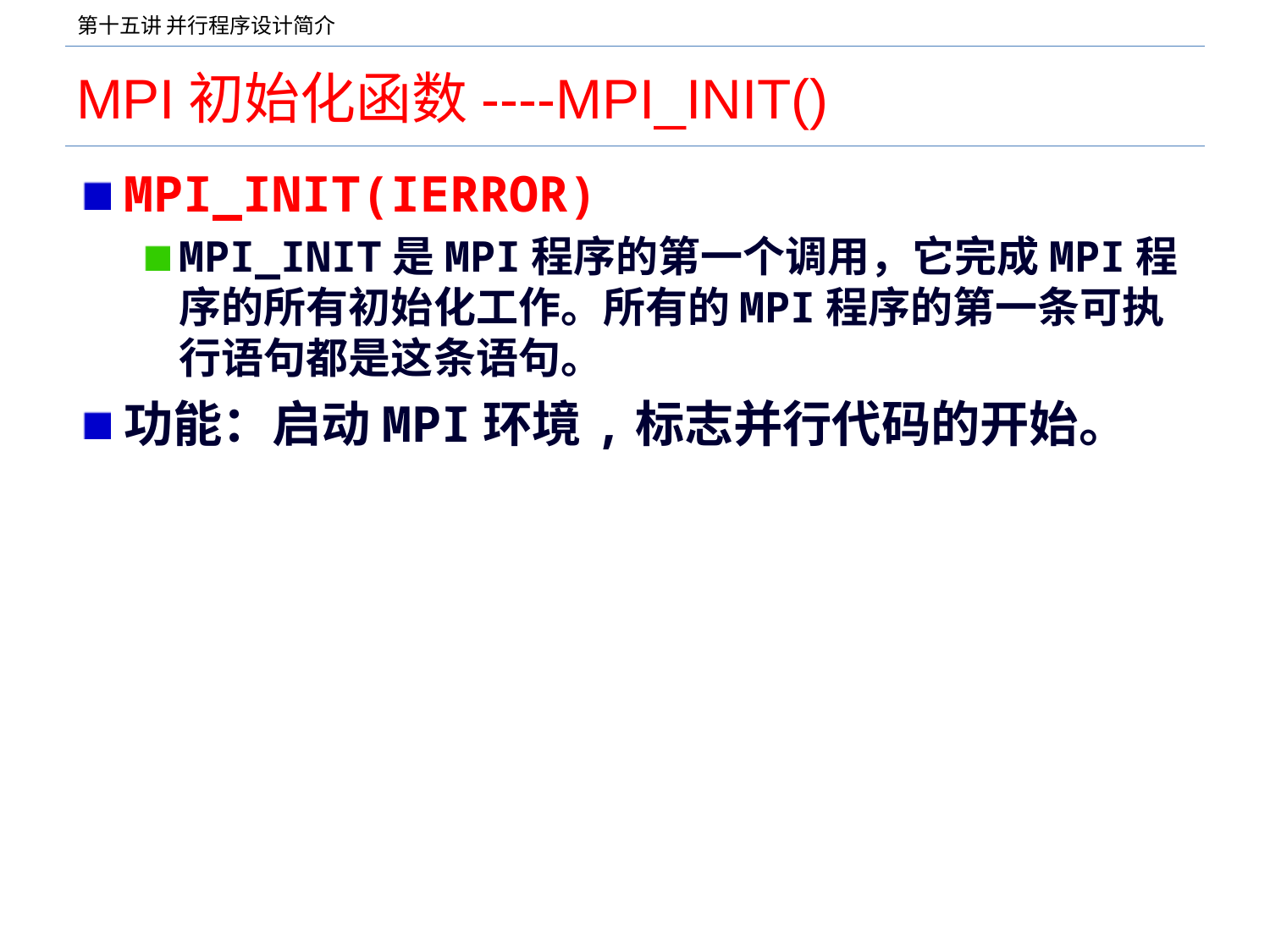

# MPI初始化函数----MPI_INIT()
MPI_INIT(IERROR)
MPI_INIT是MPI程序的第一个调用，它完成MPI程序的所有初始化工作。所有的MPI程序的第一条可执行语句都是这条语句。
功能：启动MPI环境,标志并行代码的开始。